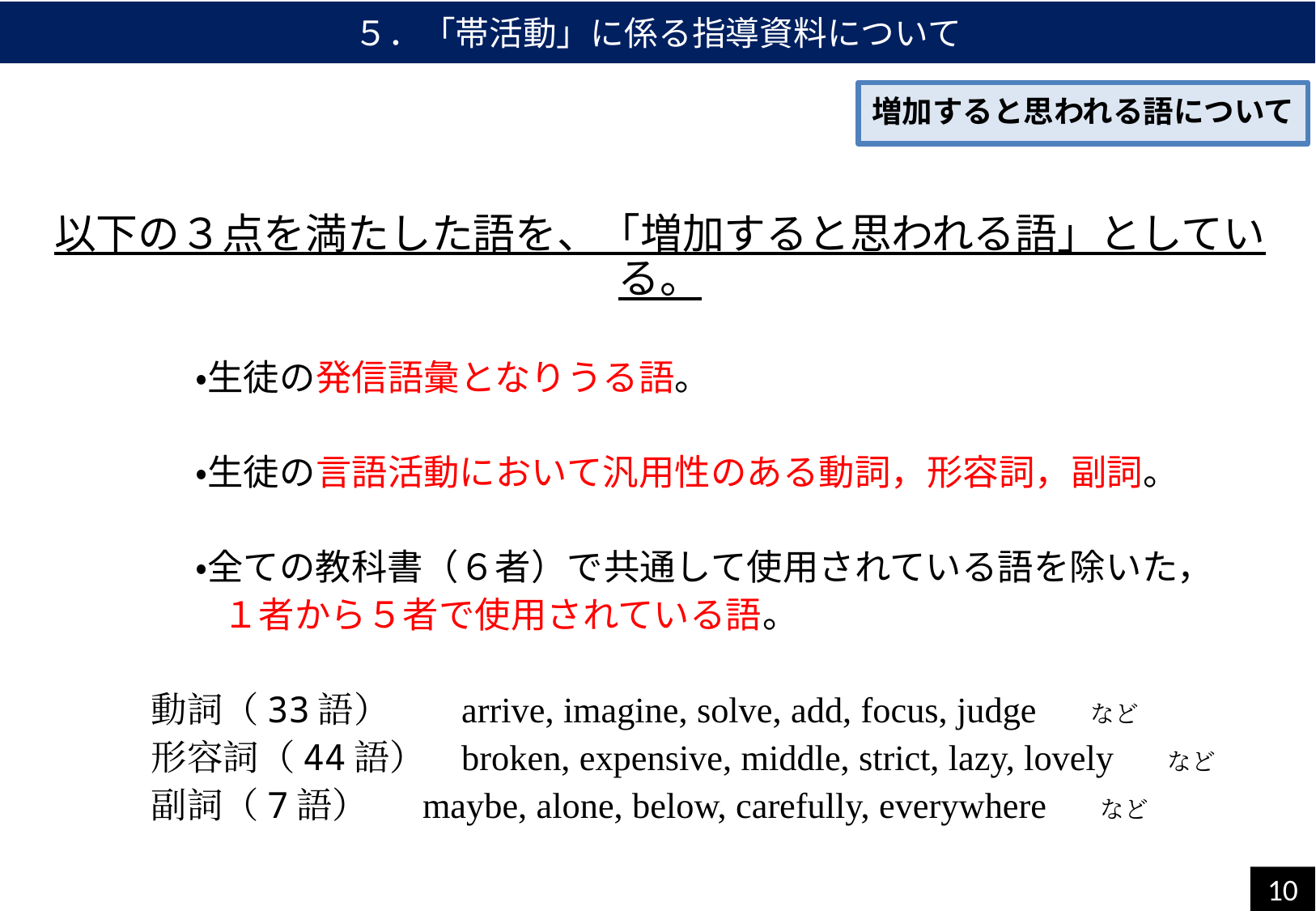

５．「帯活動」に係る指導資料について
増加すると思われる語について
以下の３点を満たした語を、「増加すると思われる語」としている。

　　　　 ・生徒の発信語彙となりうる語。

　　　　 ・生徒の言語活動において汎用性のある動詞，形容詞，副詞。

　　　　 ・全ての教科書（６者）で共通して使用されている語を除いた，
　　　　　１者から５者で使用されている語。

　　　動詞（33語）　   arrive, imagine, solve, add, focus, judge 　など
　　　形容詞（44語）   broken, expensive, middle, strict, lazy, lovely 　など
　　　副詞（7語）     maybe, alone, below, carefully, everywhere 　など

10